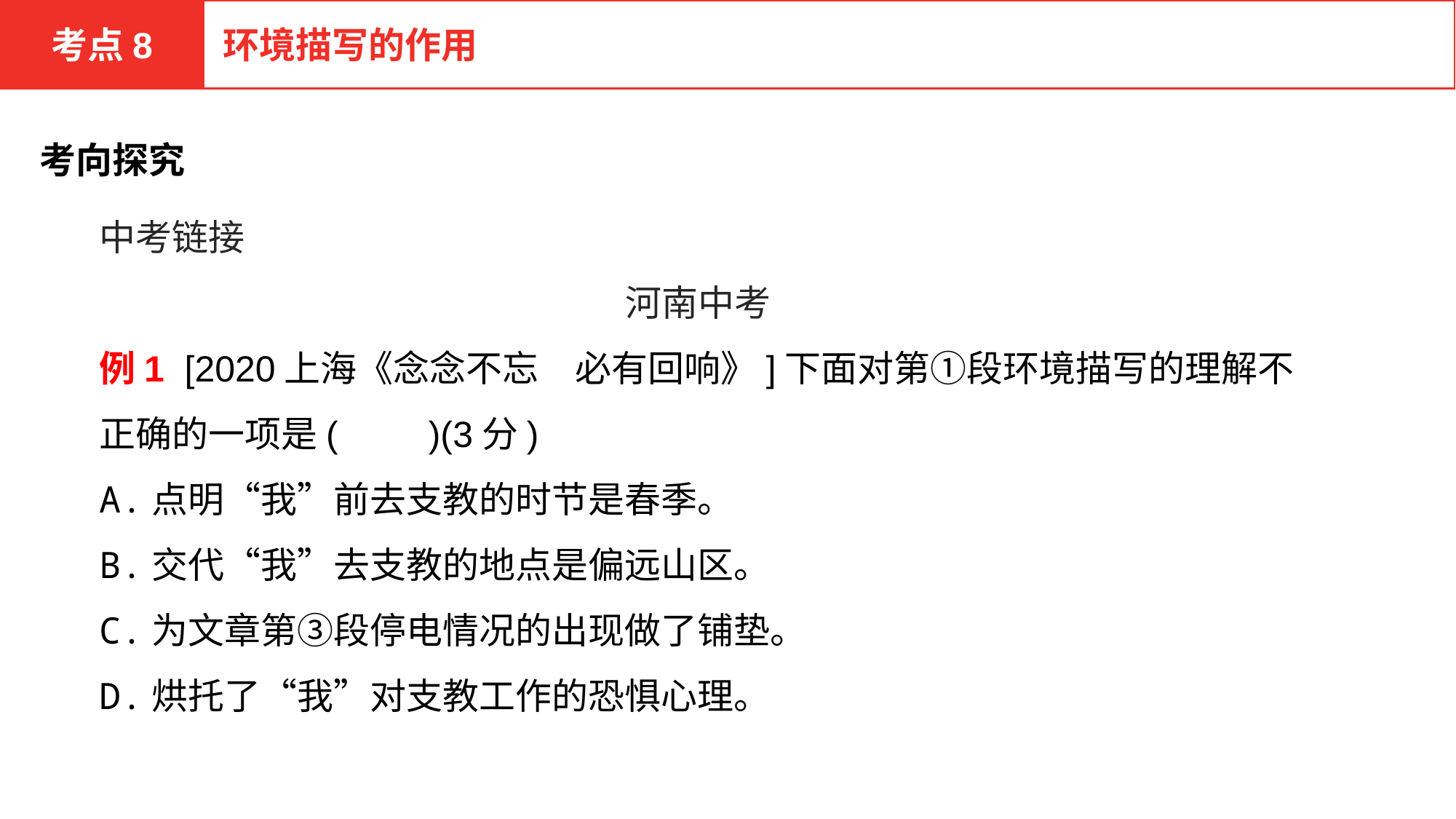

考点8
环境描写的作用
考向探究
中考链接
河南中考
例1  [2020上海《念念不忘　必有回响》]下面对第①段环境描写的理解不正确的一项是(　　)(3分)
A.点明“我”前去支教的时节是春季。
B.交代“我”去支教的地点是偏远山区。
C.为文章第③段停电情况的出现做了铺垫。
D.烘托了“我”对支教工作的恐惧心理。